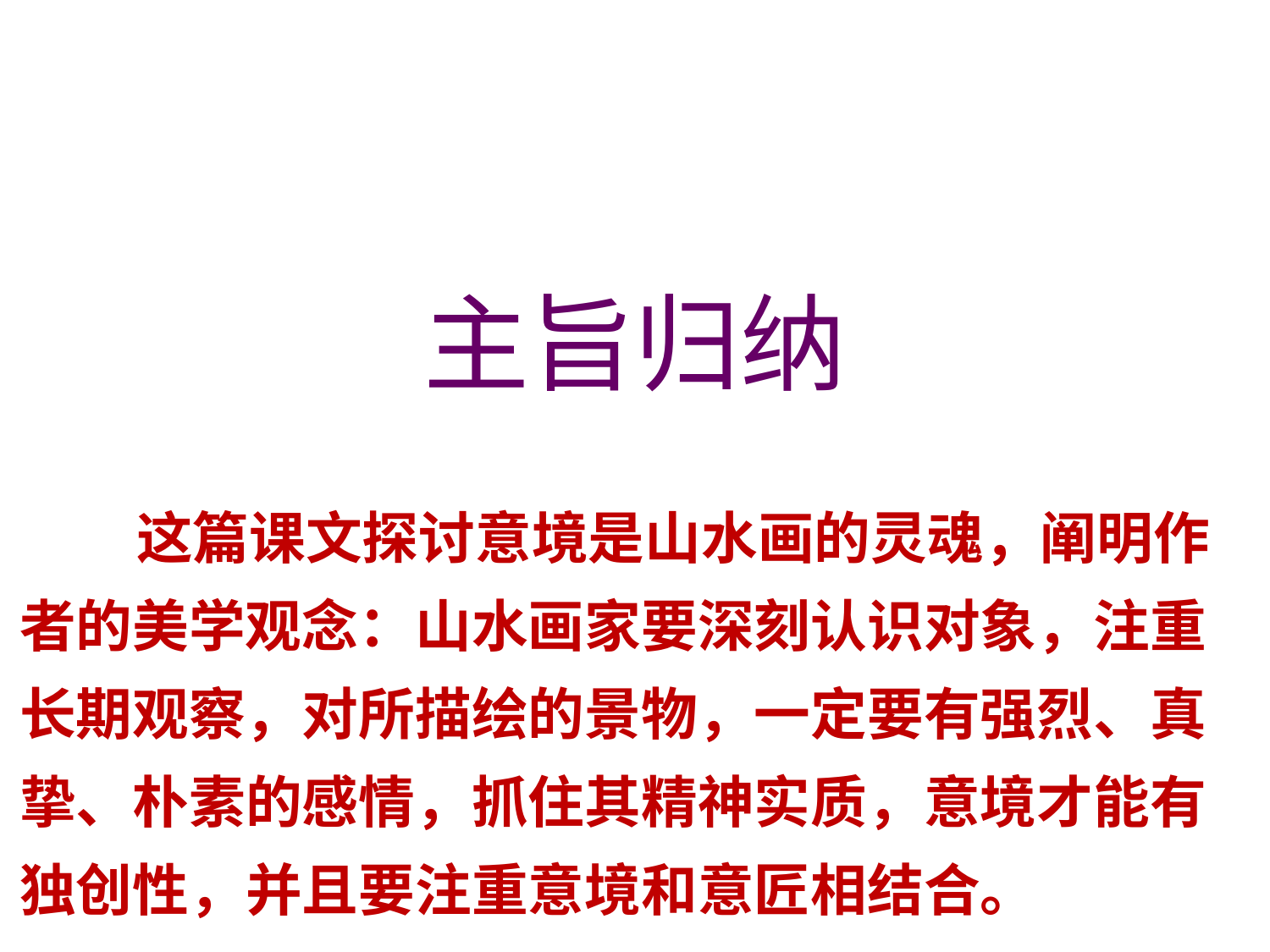

主旨归纳

        这篇课文探讨意境是山水画的灵魂，阐明作者的美学观念：山水画家要深刻认识对象，注重长期观察，对所描绘的景物，一定要有强烈、真挚、朴素的感情，抓住其精神实质，意境才能有独创性，并且要注重意境和意匠相结合。